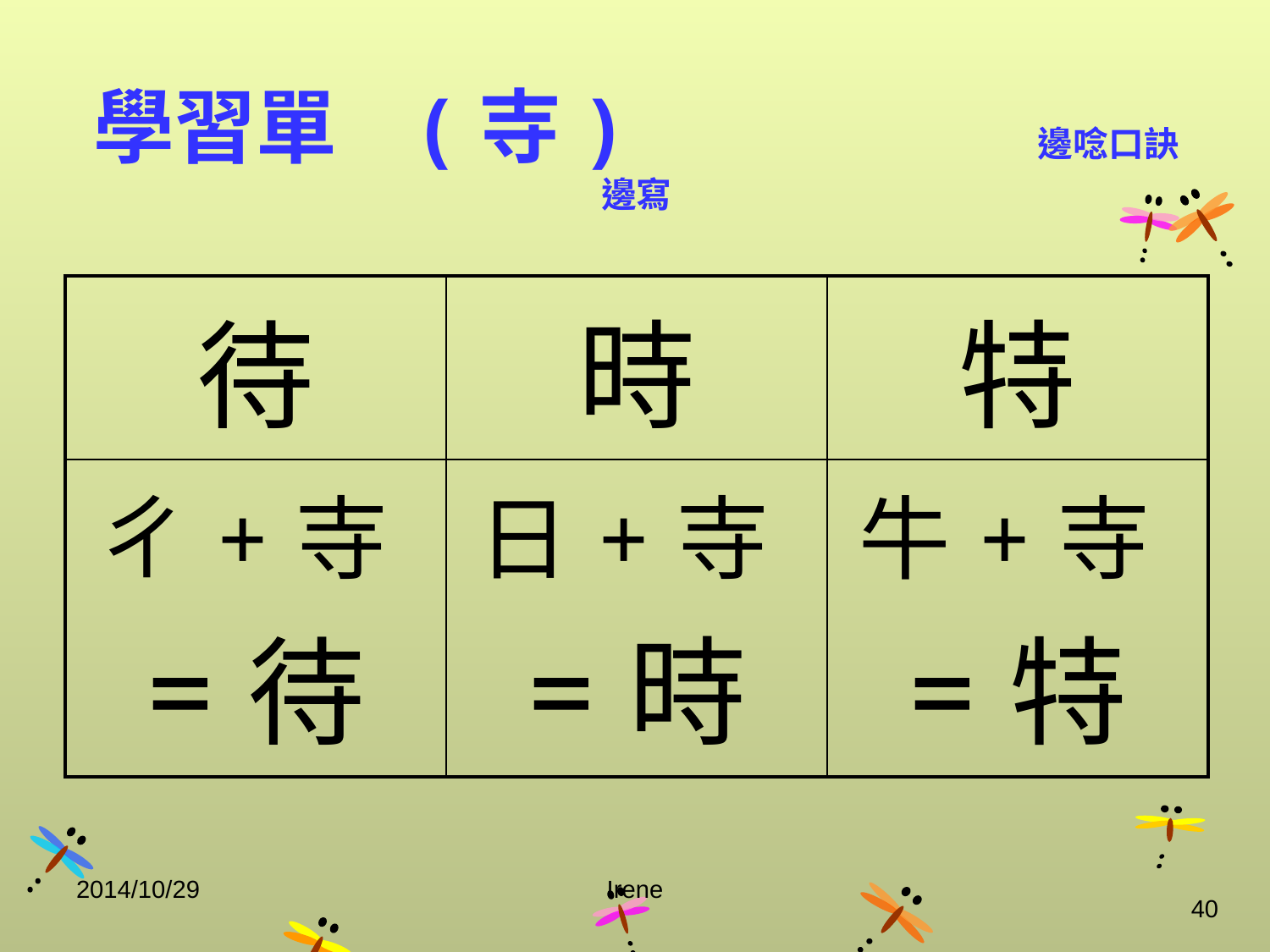

# 學習單   (寺)        邊唸口訣邊寫
| 待 | 時 | 特 |
| --- | --- | --- |
| ㄔ+寺=待 | 日+寺=時 | 牛+寺=特 |
2014/10/29
Irene